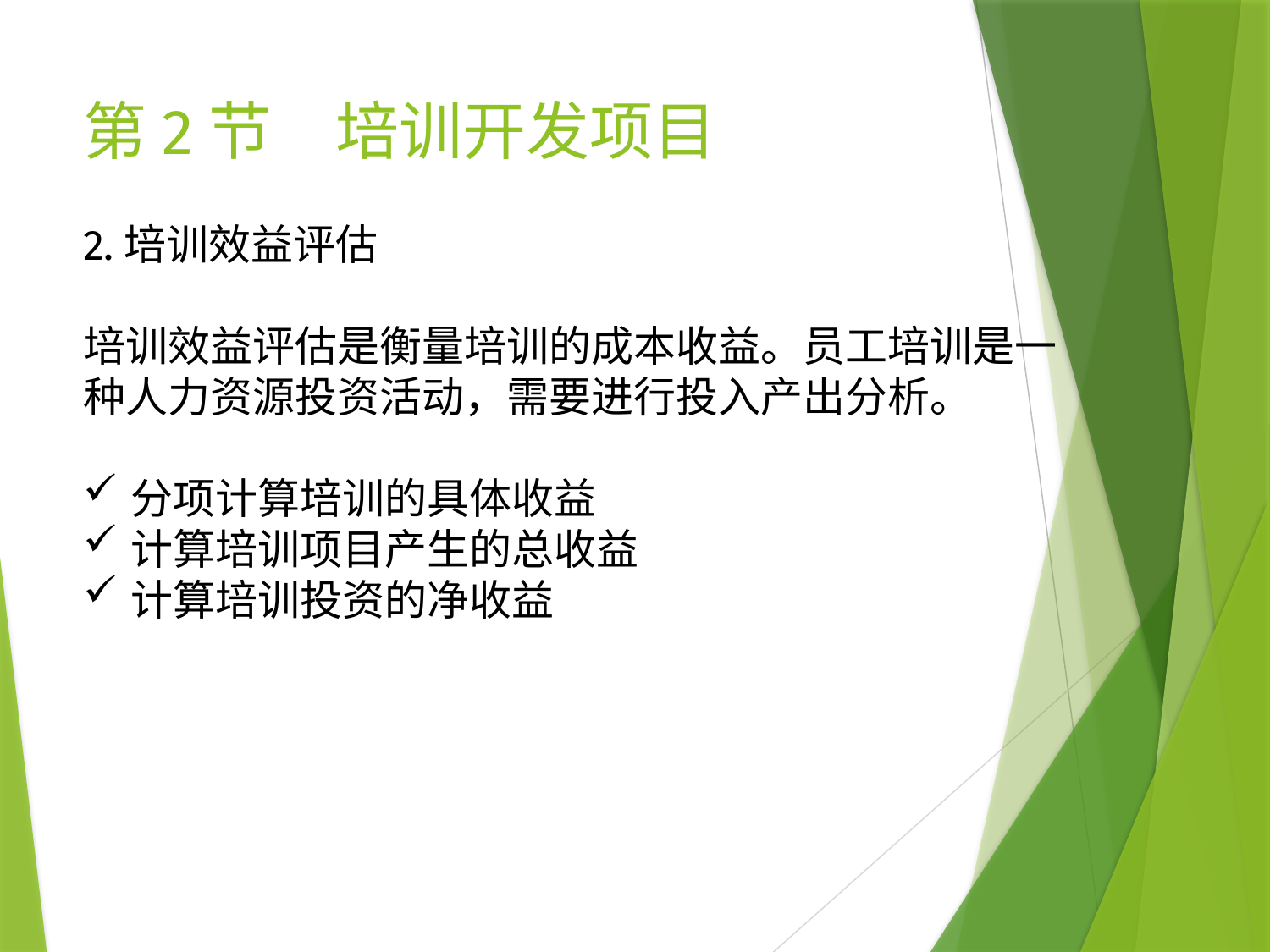

# 第2节　培训开发项目
2.培训效益评估

培训效益评估是衡量培训的成本收益。员工培训是一种人力资源投资活动，需要进行投入产出分析。

分项计算培训的具体收益
计算培训项目产生的总收益
计算培训投资的净收益